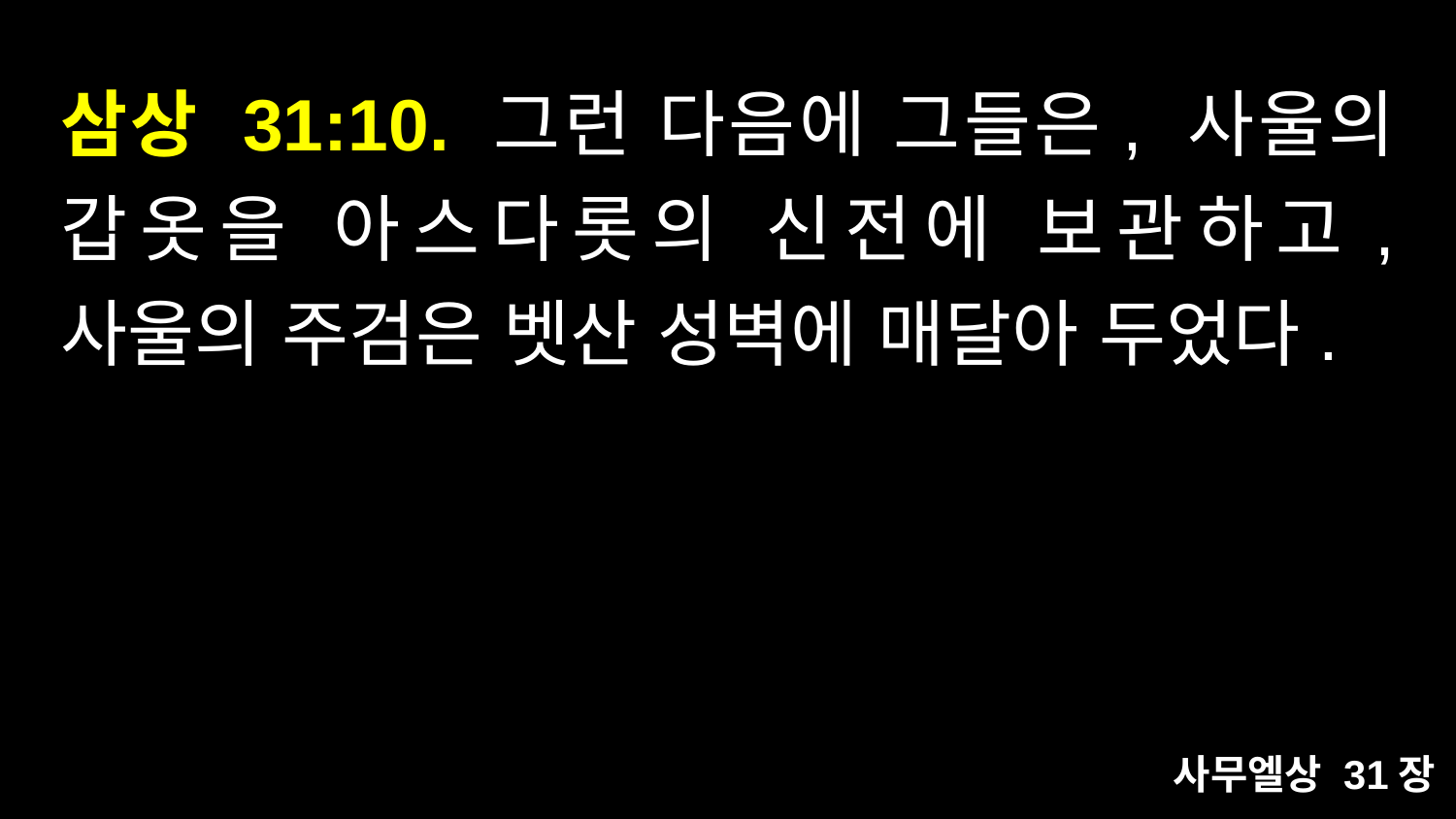

# 삼상 31:10. 그런 다음에 그들은, 사울의 갑옷을 아스다롯의 신전에 보관하고, 사울의 주검은 벳산 성벽에 매달아 두었다.
사무엘상 31장